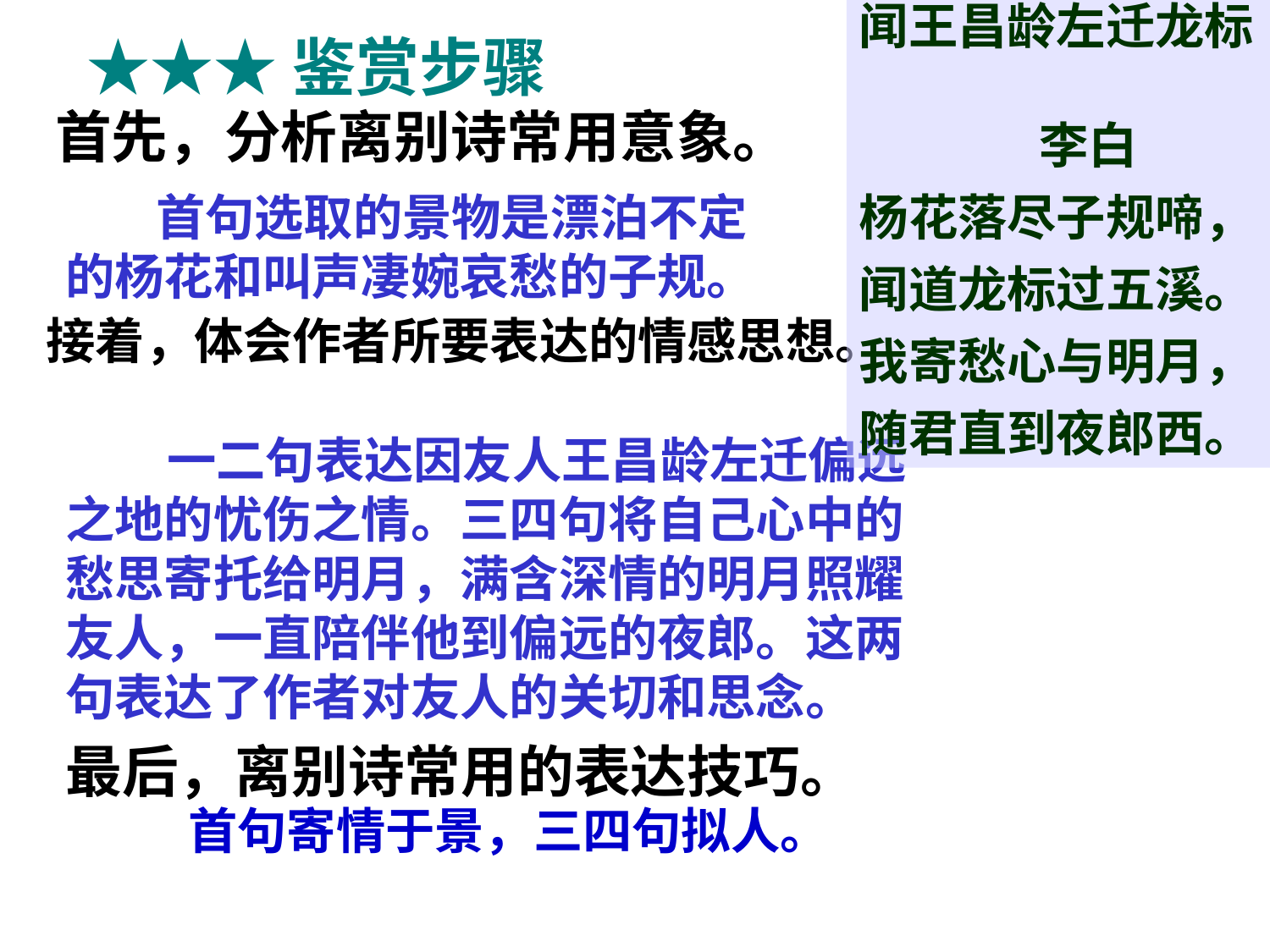

闻王昌龄左迁龙标
               李白
杨花落尽子规啼，
闻道龙标过五溪。
我寄愁心与明月，
随君直到夜郎西。
★★★鉴赏步骤
首先，分析离别诗常用意象。
       首句选取的景物是漂泊不定的杨花和叫声凄婉哀愁的子规。
接着，体会作者所要表达的情感思想。
        一二句表达因友人王昌龄左迁偏远之地的忧伤之情。三四句将自己心中的愁思寄托给明月，满含深情的明月照耀友人，一直陪伴他到偏远的夜郎。这两句表达了作者对友人的关切和思念。

最后，离别诗常用的表达技巧。
        首句寄情于景，三四句拟人。